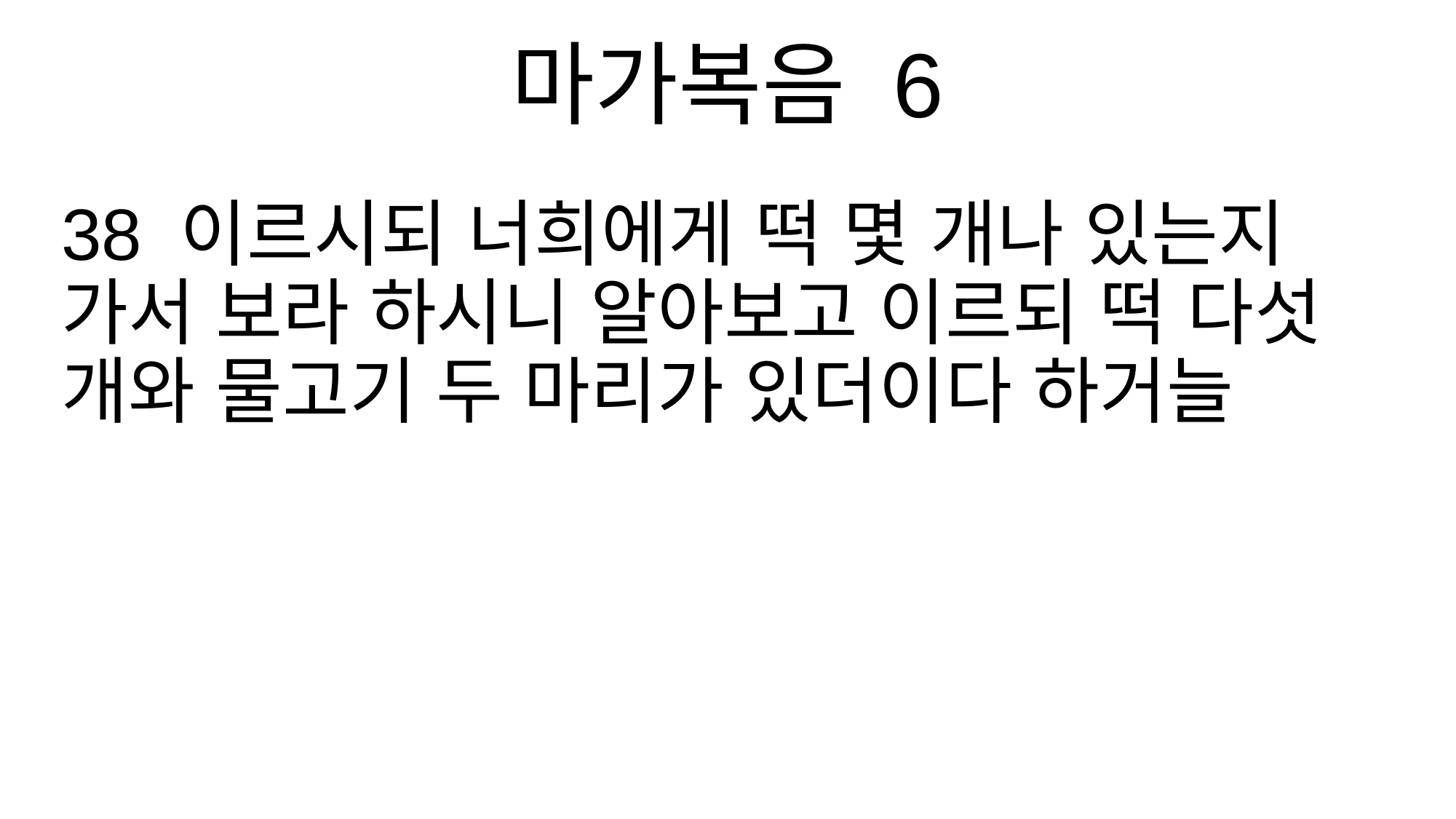

마가복음 6
38 이르시되 너희에게 떡 몇 개나 있는지 가서 보라 하시니 알아보고 이르되 떡 다섯 개와 물고기 두 마리가 있더이다 하거늘